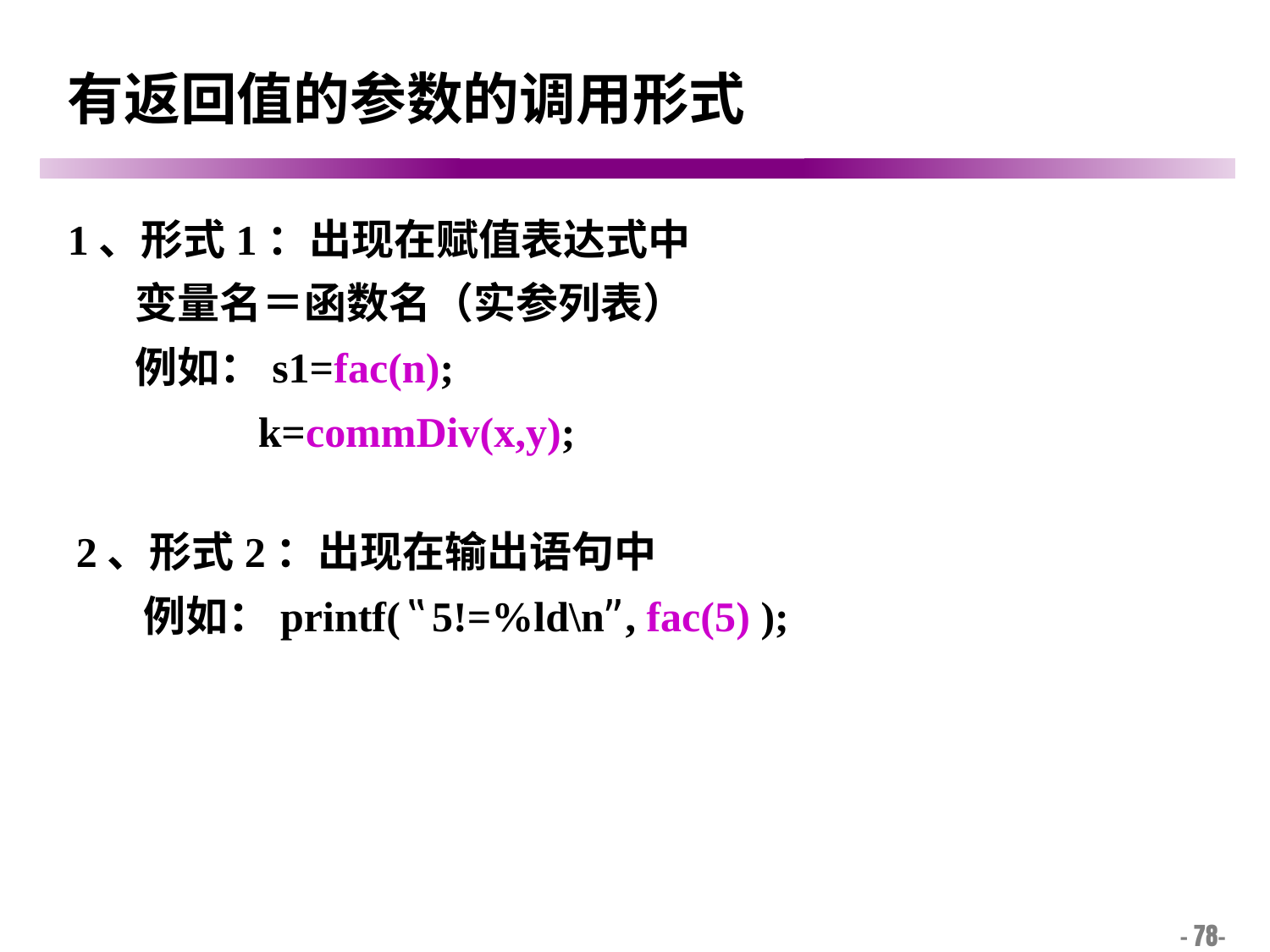

# 有返回值的参数的调用形式
1、形式1：出现在赋值表达式中
      变量名＝函数名（实参列表）
      例如：s1=fac(n);
                  k=commDiv(x,y);
2、形式2：出现在输出语句中
      例如：printf( “5!=%ld\n”, fac(5) );
 - 78-